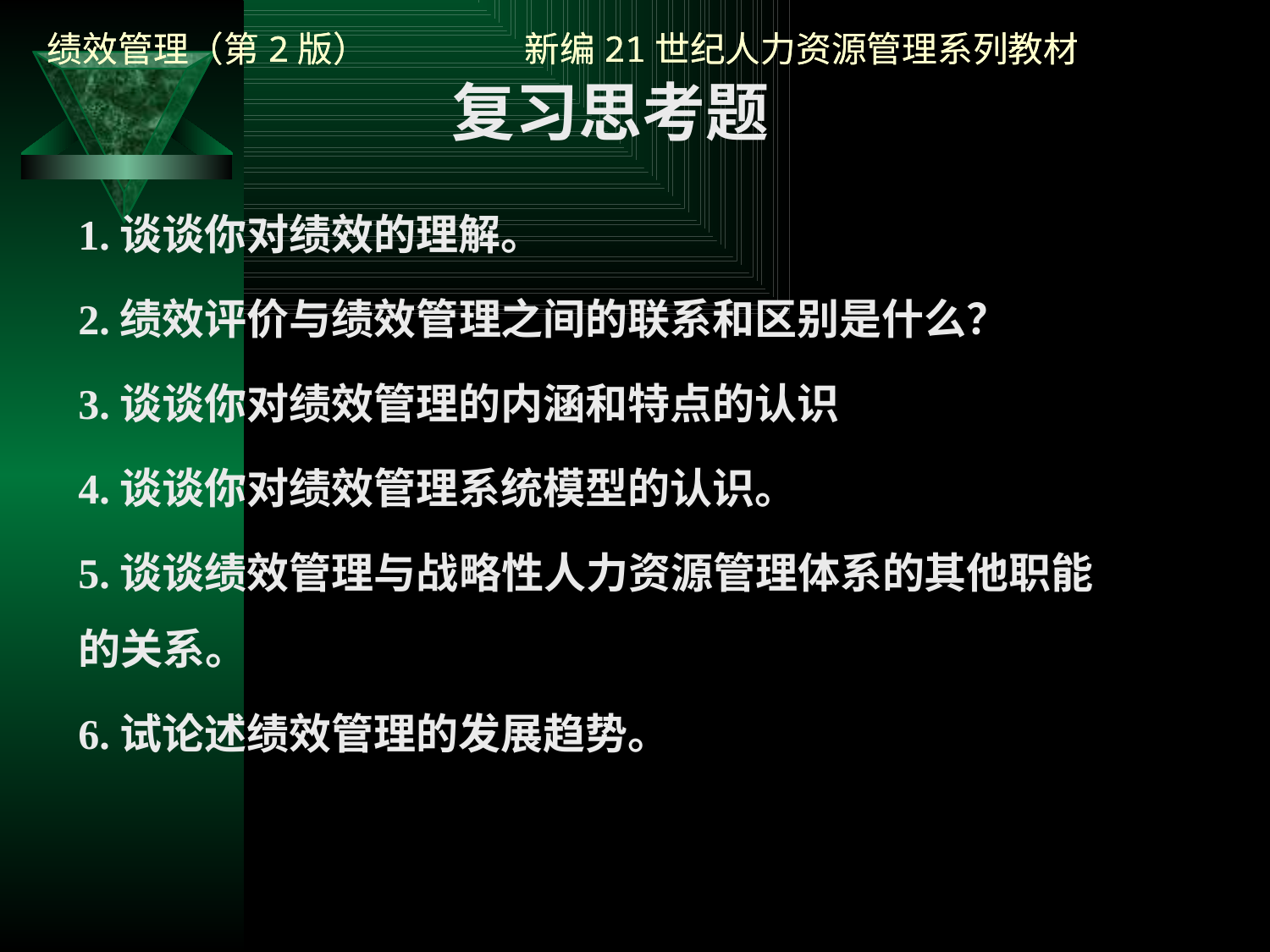

复习思考题
1.谈谈你对绩效的理解。
2.绩效评价与绩效管理之间的联系和区别是什么？
3.谈谈你对绩效管理的内涵和特点的认识
4.谈谈你对绩效管理系统模型的认识。
5.谈谈绩效管理与战略性人力资源管理体系的其他职能的关系。
6.试论述绩效管理的发展趋势。